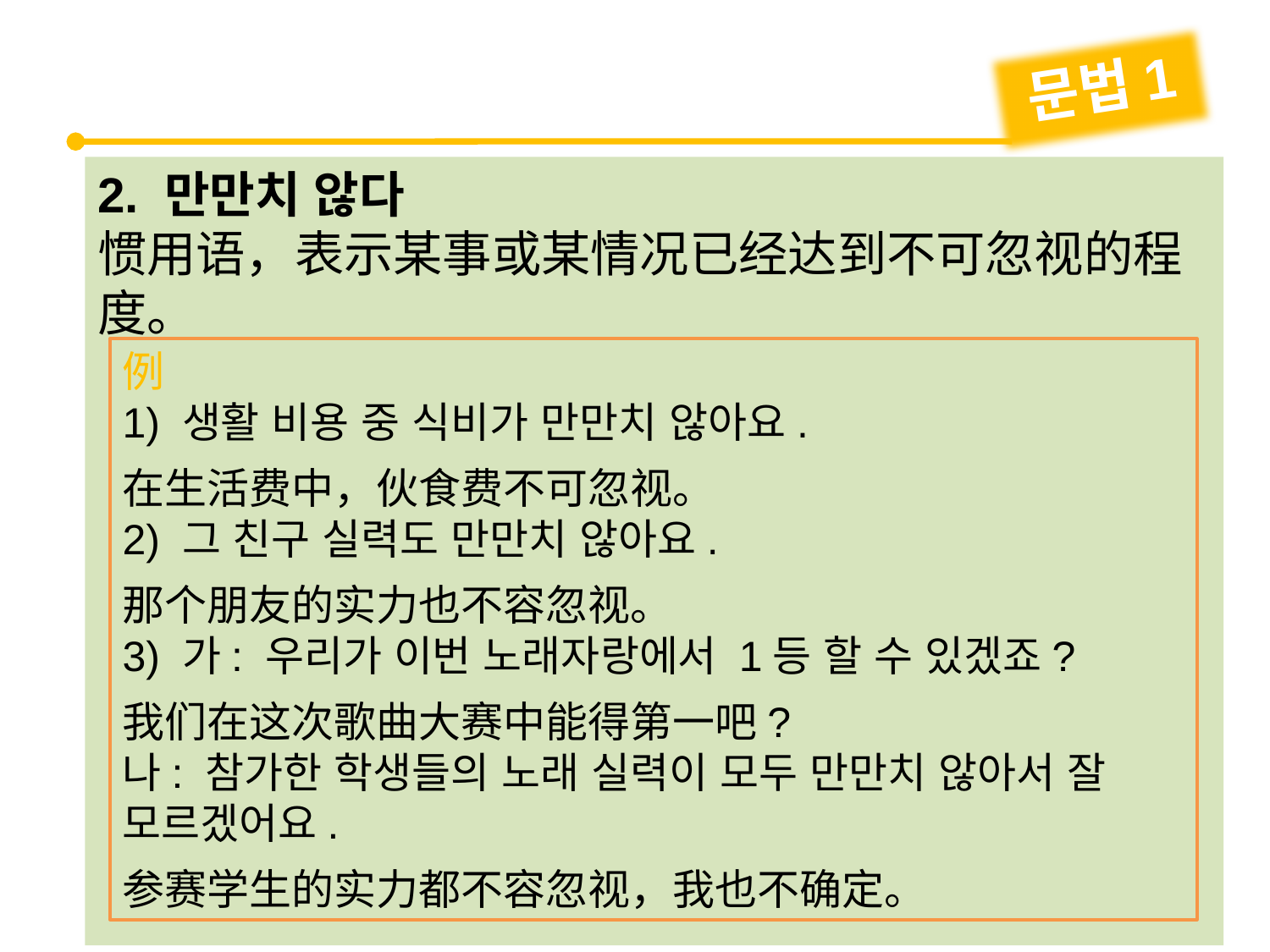

문법1
2. 만만치 않다
惯用语，表示某事或某情况已经达到不可忽视的程度。

例
1) 생활 비용 중 식비가 만만치 않아요.
在生活费中，伙食费不可忽视。
2) 그 친구 실력도 만만치 않아요.
那个朋友的实力也不容忽视。
3) 가: 우리가 이번 노래자랑에서 1등 할 수 있겠죠?
我们在这次歌曲大赛中能得第一吧?
나: 참가한 학생들의 노래 실력이 모두 만만치 않아서 잘 모르겠어요.
参赛学生的实力都不容忽视，我也不确定。